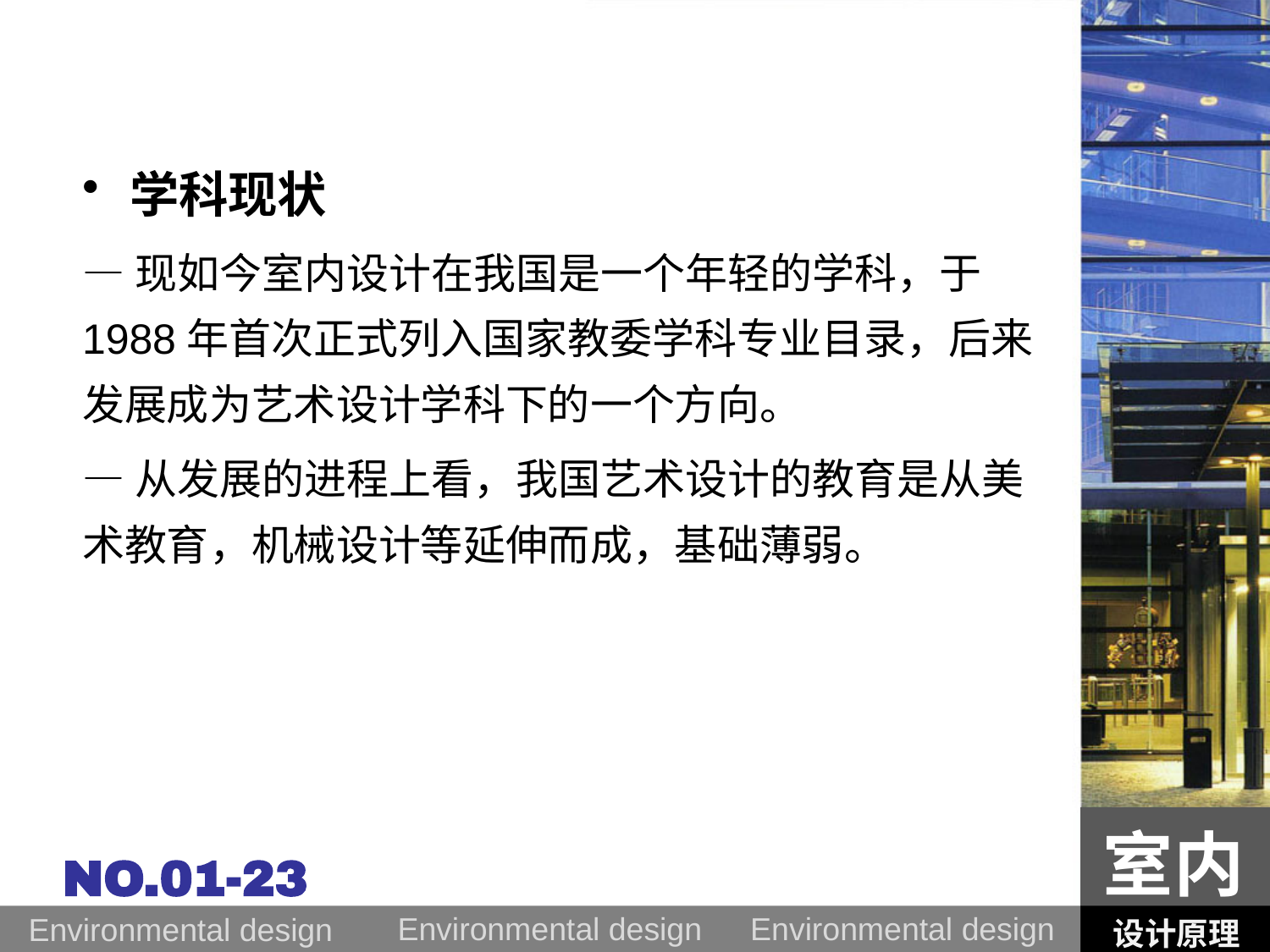

学科现状
—现如今室内设计在我国是一个年轻的学科，于1988年首次正式列入国家教委学科专业目录，后来发展成为艺术设计学科下的一个方向。
—从发展的进程上看，我国艺术设计的教育是从美术教育，机械设计等延伸而成，基础薄弱。
室内

NO.01-23
设计原理
Environmental design
Environmental design
Environmental design